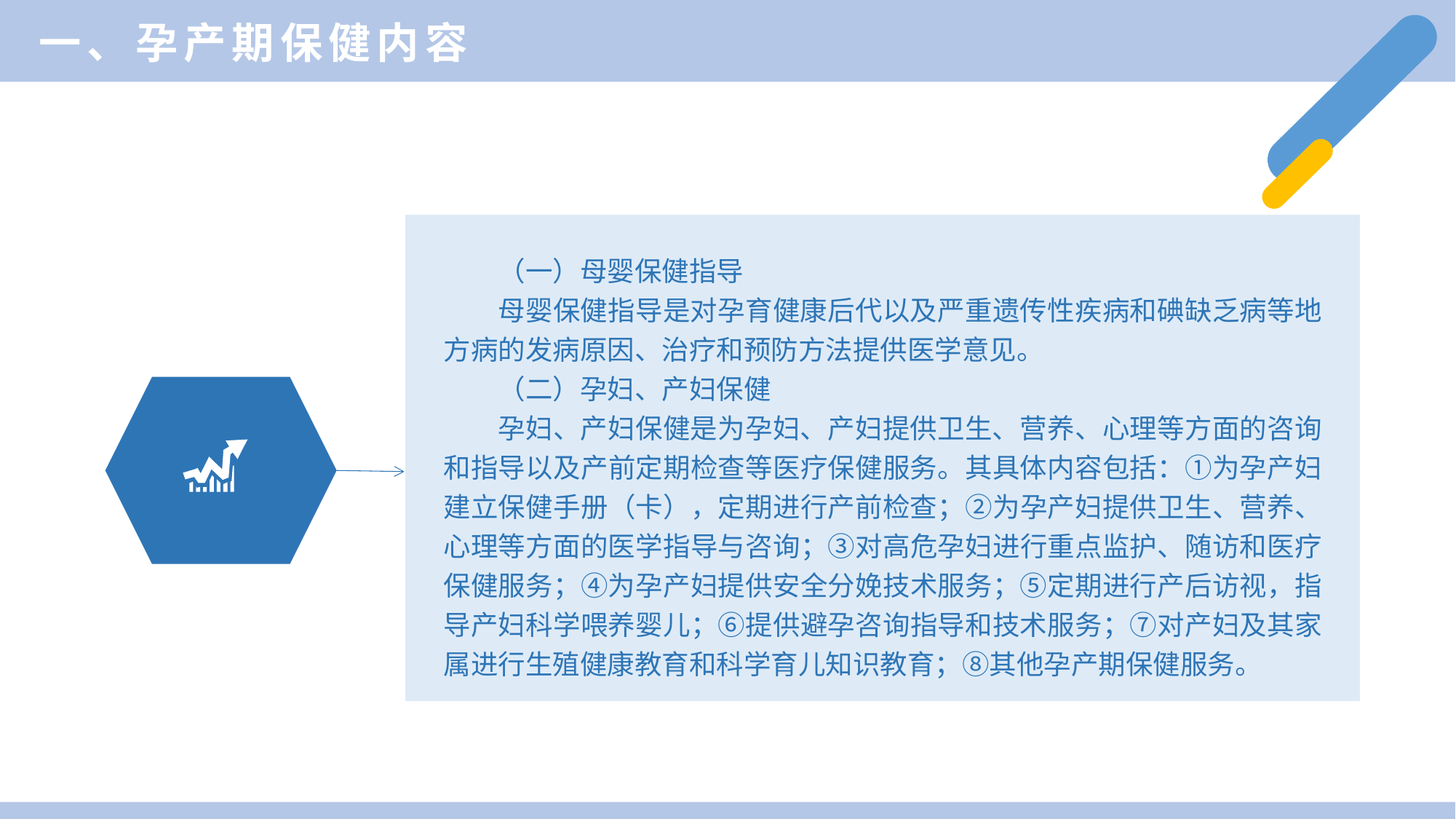

一、孕产期保健内容

经国
（一）母婴保健指导
母婴保健指导是对孕育健康后代以及严重遗传性疾病和碘缺乏病等地方病的发病原因、治疗和预防方法提供医学意见。
（二）孕妇、产妇保健
孕妇、产妇保健是为孕妇、产妇提供卫生、营养、心理等方面的咨询和指导以及产前定期检查等医疗保健服务。其具体内容包括：①为孕产妇建立保健手册（卡），定期进行产前检查；②为孕产妇提供卫生、营养、心理等方面的医学指导与咨询；③对高危孕妇进行重点监护、随访和医疗保健服务；④为孕产妇提供安全分娩技术服务；⑤定期进行产后访视，指导产妇科学喂养婴儿；⑥提供避孕咨询指导和技术服务；⑦对产妇及其家属进行生殖健康教育和科学育儿知识教育；⑧其他孕产期保健服务。